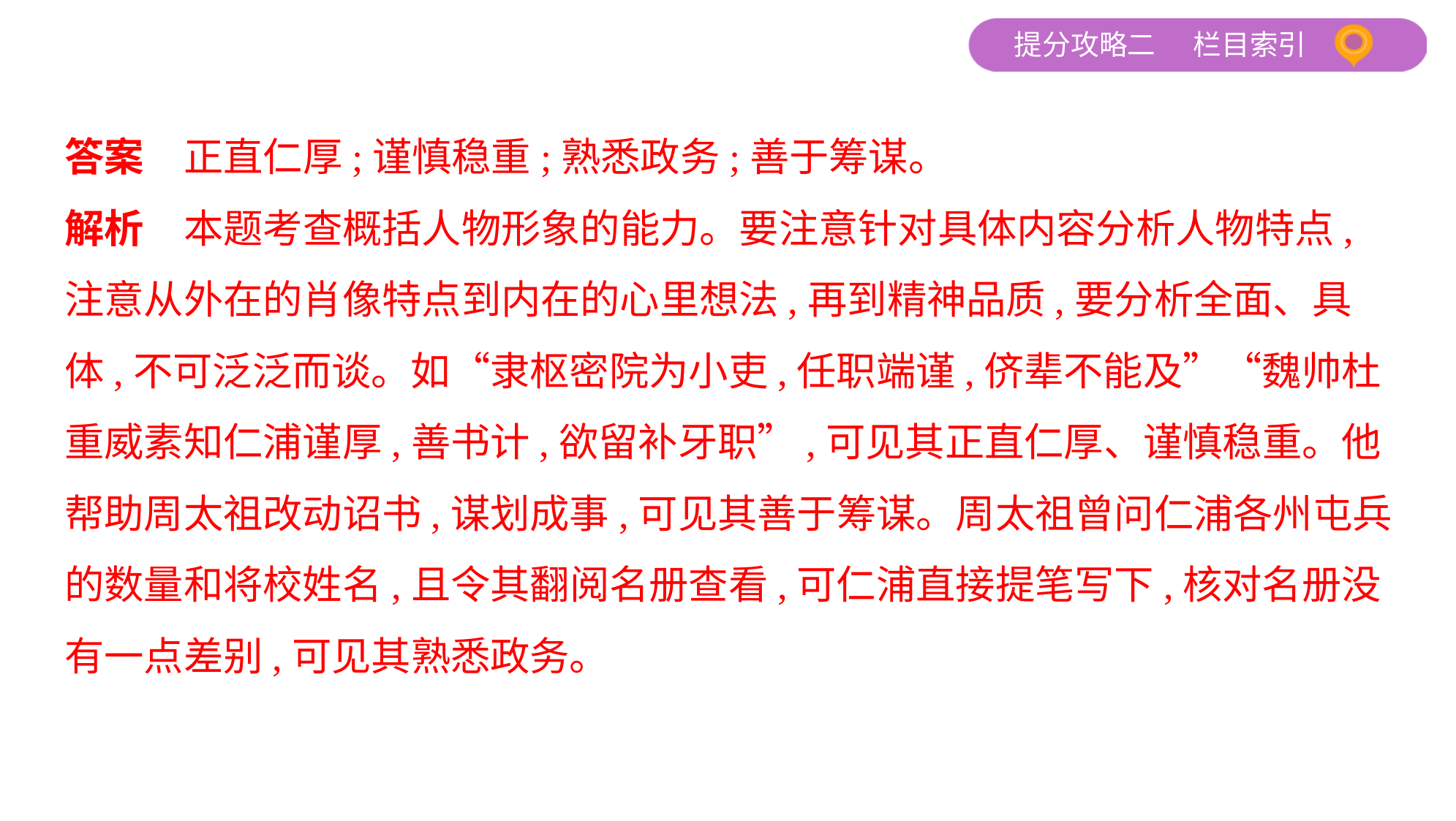

答案　正直仁厚;谨慎稳重;熟悉政务;善于筹谋。
解析　本题考查概括人物形象的能力。要注意针对具体内容分析人物特点,
注意从外在的肖像特点到内在的心里想法,再到精神品质,要分析全面、具
体,不可泛泛而谈。如“隶枢密院为小吏,任职端谨,侪辈不能及”“魏帅杜
重威素知仁浦谨厚,善书计,欲留补牙职”,可见其正直仁厚、谨慎稳重。他
帮助周太祖改动诏书,谋划成事,可见其善于筹谋。周太祖曾问仁浦各州屯兵
的数量和将校姓名,且令其翻阅名册查看,可仁浦直接提笔写下,核对名册没
有一点差别,可见其熟悉政务。